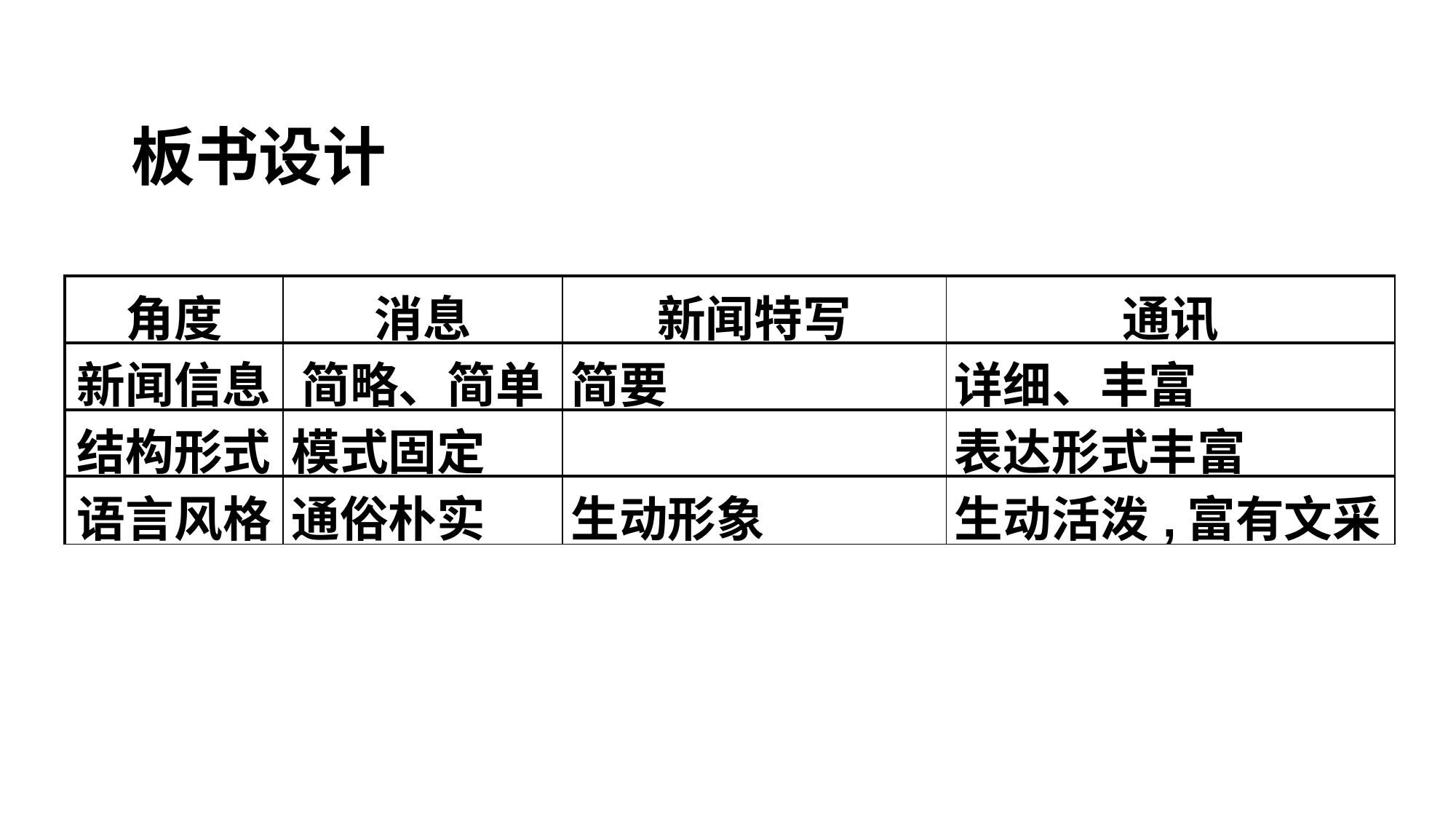

板书设计
| 角度 | 消息 | 新闻特写 | 通讯 |
| --- | --- | --- | --- |
| 新闻信息 | 简略、简单 | 简要 | 详细、丰富 |
| 结构形式 | 模式固定 |  | 表达形式丰富 |
| 语言风格 | 通俗朴实 | 生动形象 | 生动活泼,富有文采 |